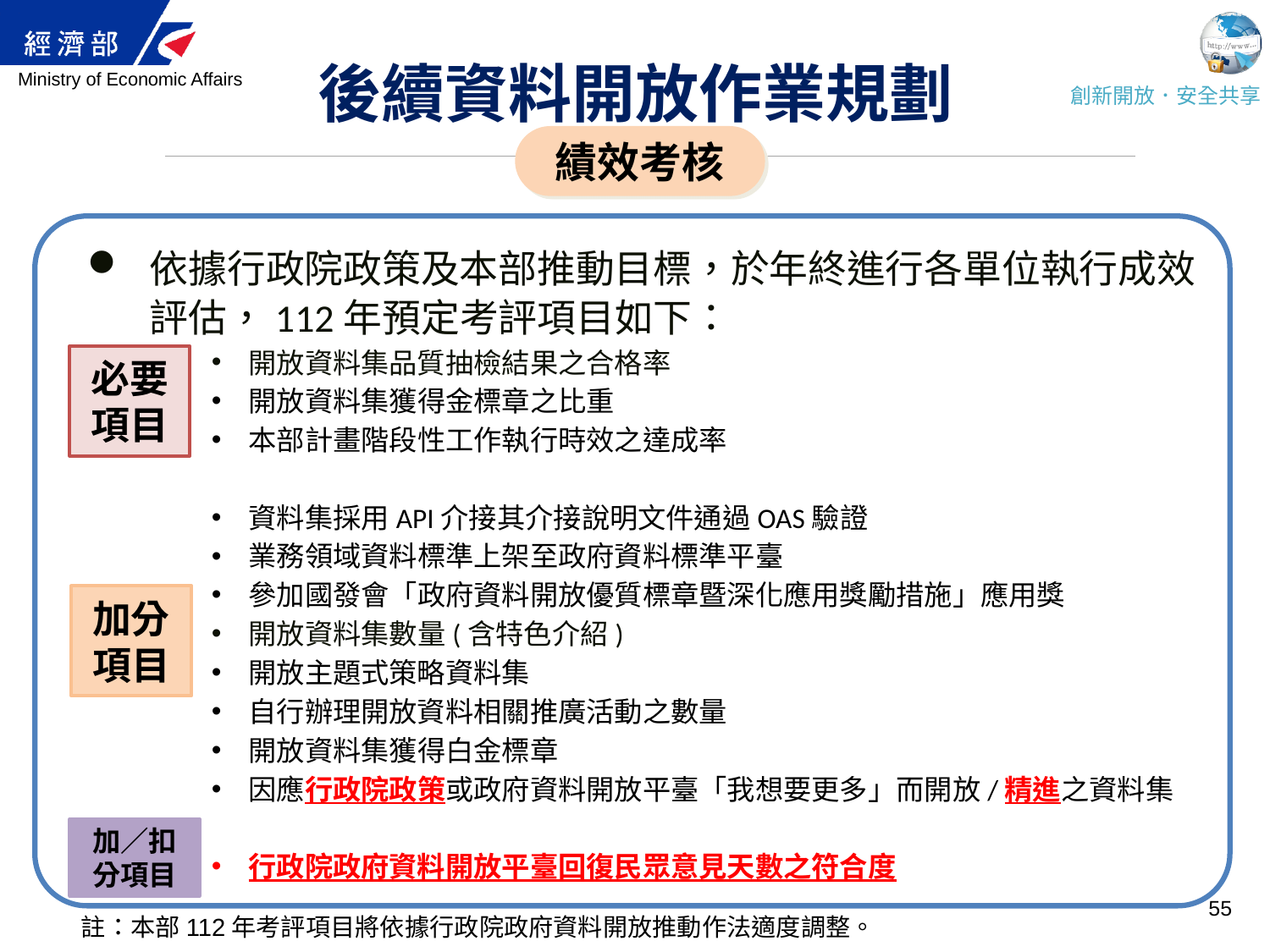

# 後續資料開放作業規劃
績效考核
依據行政院政策及本部推動目標，於年終進行各單位執行成效評估，112年預定考評項目如下：
開放資料集品質抽檢結果之合格率
開放資料集獲得金標章之比重
本部計畫階段性工作執行時效之達成率

資料集採用API介接其介接說明文件通過OAS驗證
業務領域資料標準上架至政府資料標準平臺
參加國發會「政府資料開放優質標章暨深化應用獎勵措施」應用獎
開放資料集數量(含特色介紹)
開放主題式策略資料集
自行辦理開放資料相關推廣活動之數量
開放資料集獲得白金標章
因應行政院政策或政府資料開放平臺「我想要更多」而開放/精進之資料集

行政院政府資料開放平臺回復民眾意見天數之符合度
必要項目
加分項目
加／扣分項目
55
註：本部112年考評項目將依據行政院政府資料開放推動作法適度調整。